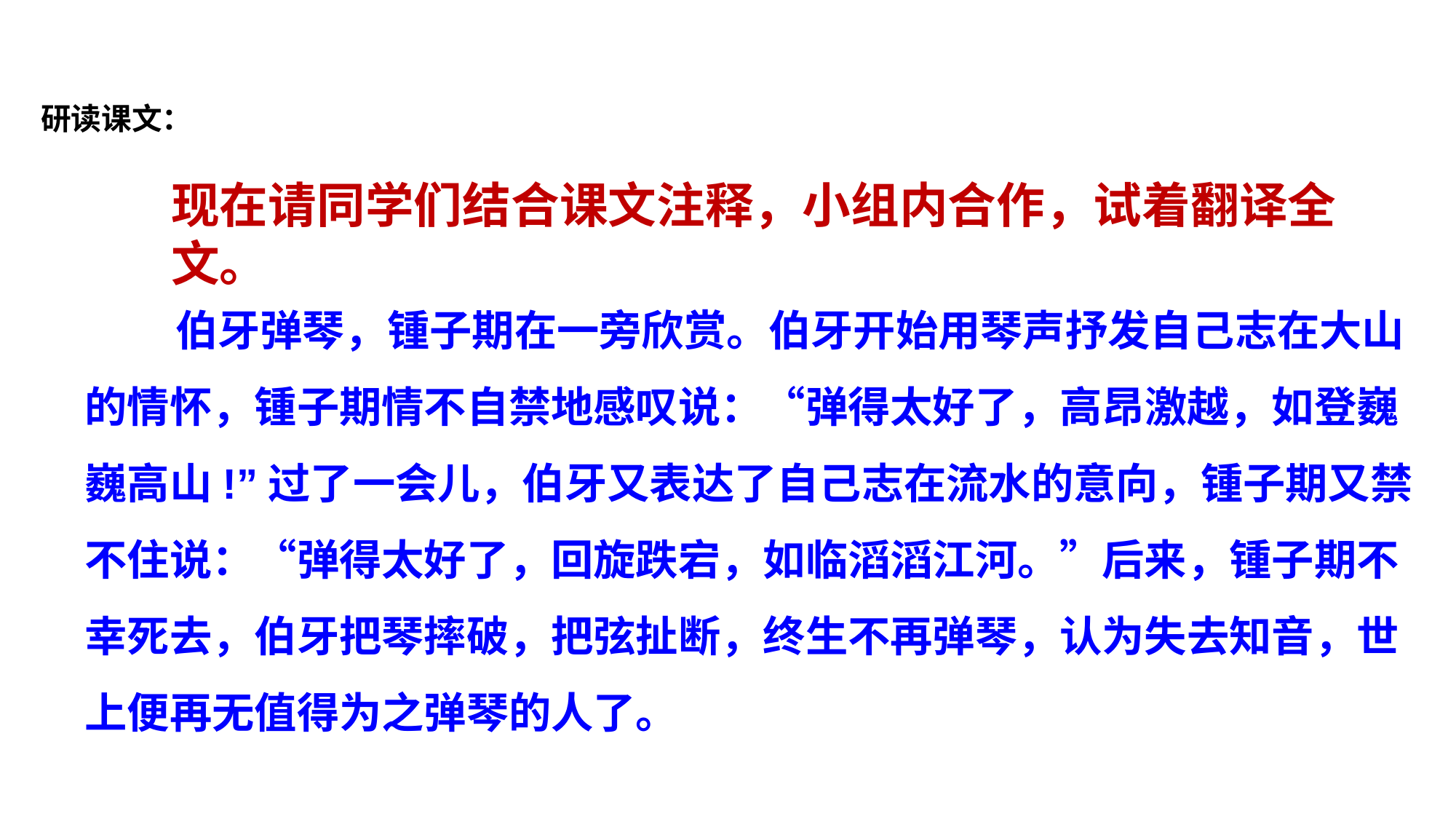

研读课文：
现在请同学们结合课文注释，小组内合作，试着翻译全文。
     伯牙弹琴，锺子期在一旁欣赏。伯牙开始用琴声抒发自己志在大山的情怀，锺子期情不自禁地感叹说：“弹得太好了，高昂激越，如登巍巍高山!”过了一会儿，伯牙又表达了自己志在流水的意向，锺子期又禁不住说：“弹得太好了，回旋跌宕，如临滔滔江河。”后来，锺子期不幸死去，伯牙把琴摔破，把弦扯断，终生不再弹琴，认为失去知音，世上便再无值得为之弹琴的人了。